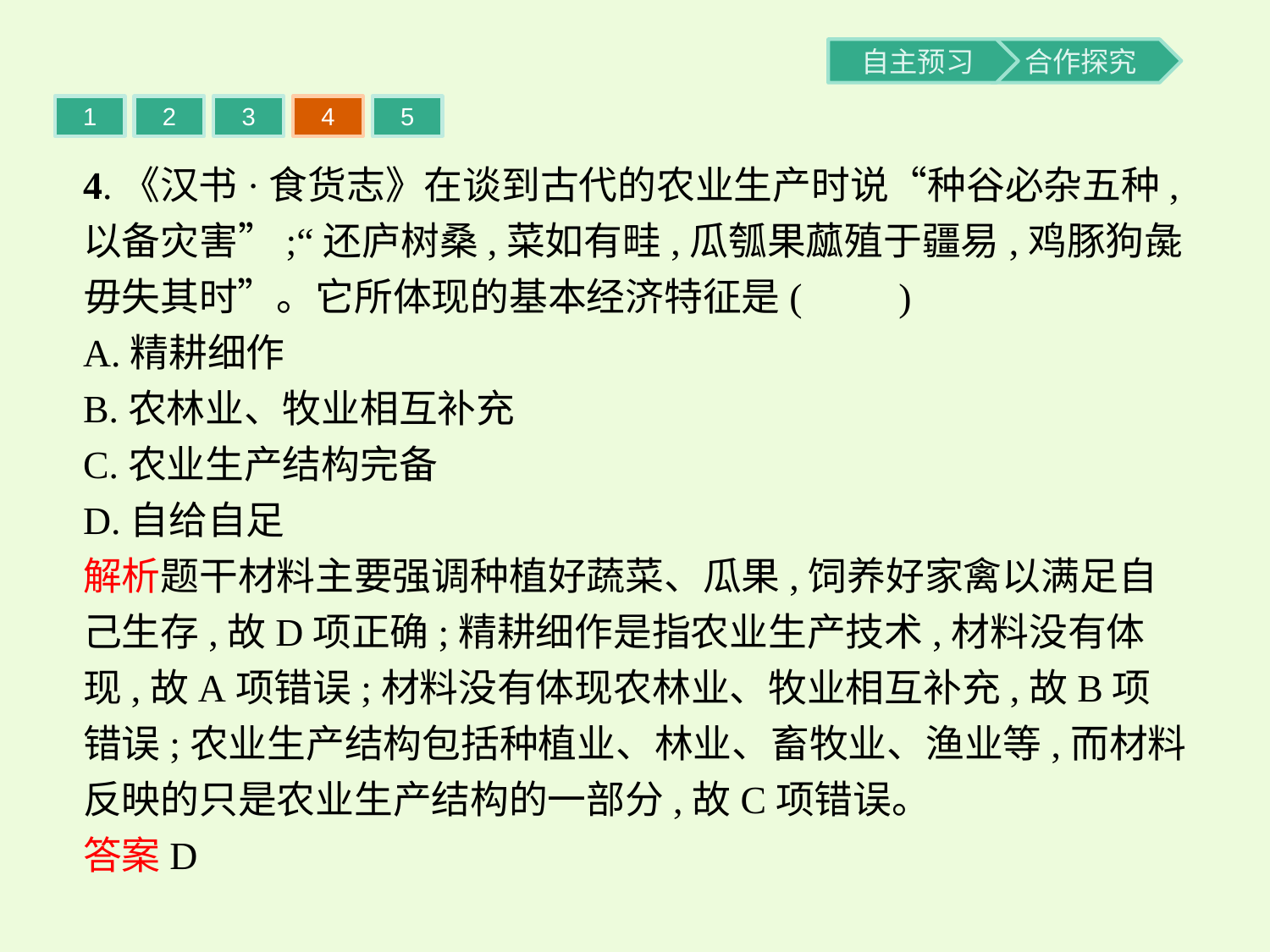

1
2
3
4
5
4.《汉书·食货志》在谈到古代的农业生产时说“种谷必杂五种,以备灾害”;“还庐树桑,菜如有畦,瓜瓠果蓏殖于疆易,鸡豚狗彘毋失其时”。它所体现的基本经济特征是(　　)
A.精耕细作
B.农林业、牧业相互补充
C.农业生产结构完备
D.自给自足
解析题干材料主要强调种植好蔬菜、瓜果,饲养好家禽以满足自己生存,故D项正确;精耕细作是指农业生产技术,材料没有体现,故A项错误;材料没有体现农林业、牧业相互补充,故B项错误;农业生产结构包括种植业、林业、畜牧业、渔业等,而材料反映的只是农业生产结构的一部分,故C项错误。
答案D